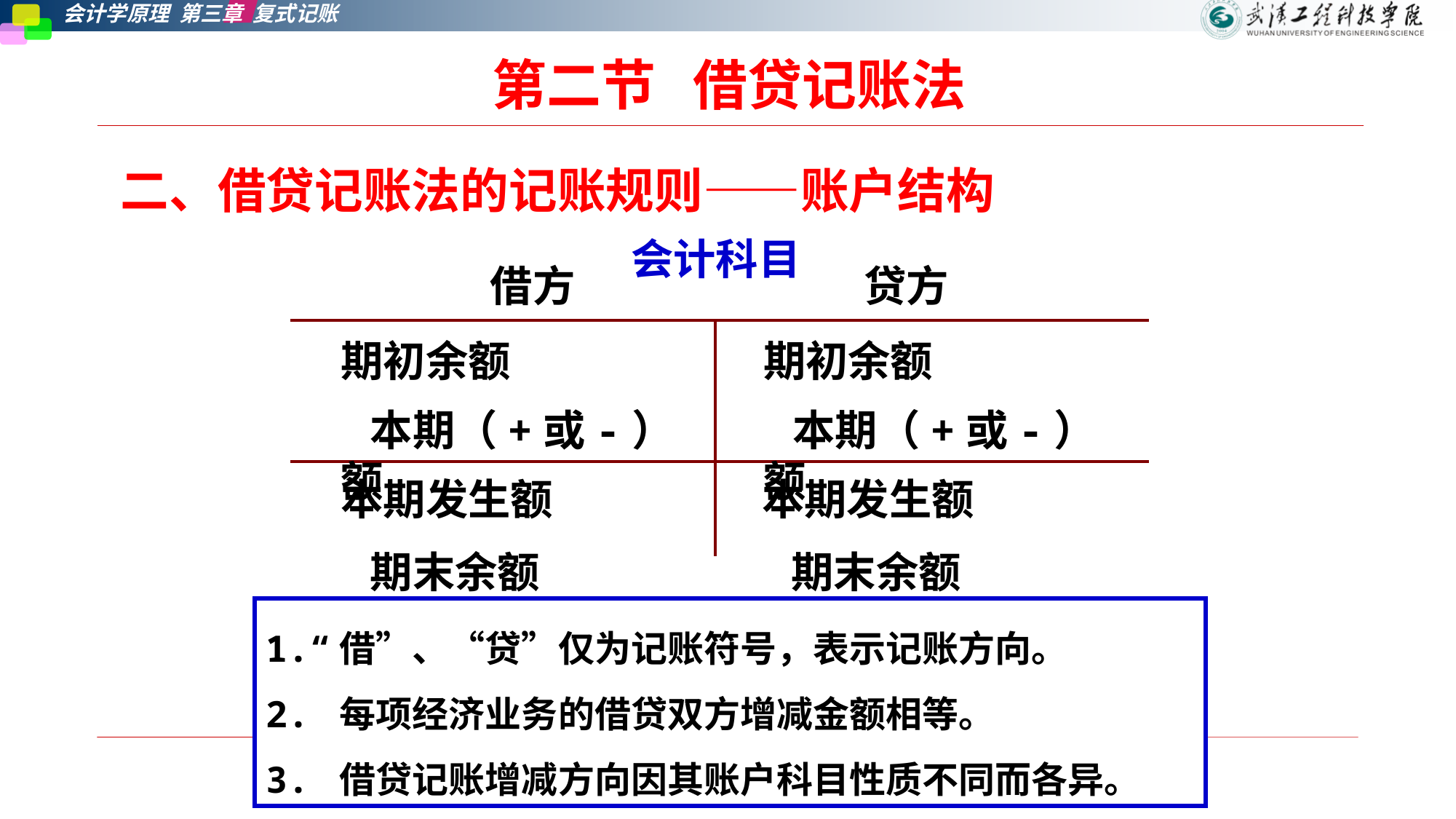

第二节   借贷记账法
二、借贷记账法的记账规则——账户结构
| 借方 贷方 |  |
| --- | --- |
|  |  |
|  |  |
会计科目
期初余额
  本期（+或-）额
期初余额
  本期（+或-）额
本期发生额
  期末余额
本期发生额
  期末余额
1.“借”、“贷”仅为记账符号，表示记账方向。
2. 每项经济业务的借贷双方增减金额相等。
3. 借贷记账增减方向因其账户科目性质不同而各异。